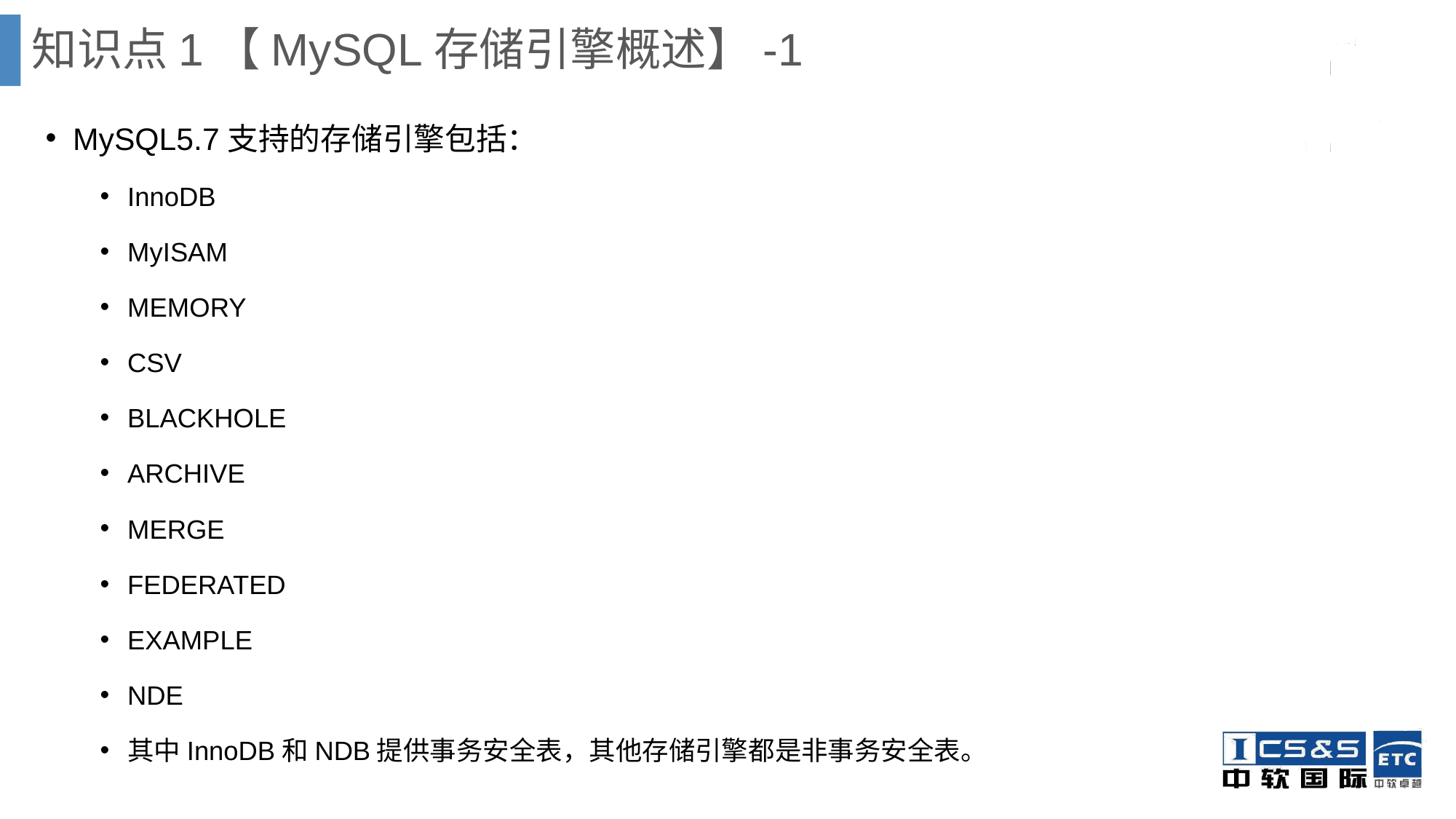

知识点1【MySQL存储引擎概述】-1
MySQL5.7支持的存储引擎包括：
InnoDB
MyISAM
MEMORY
CSV
BLACKHOLE
ARCHIVE
MERGE
FEDERATED
EXAMPLE
NDE
其中InnoDB和NDB提供事务安全表，其他存储引擎都是非事务安全表。